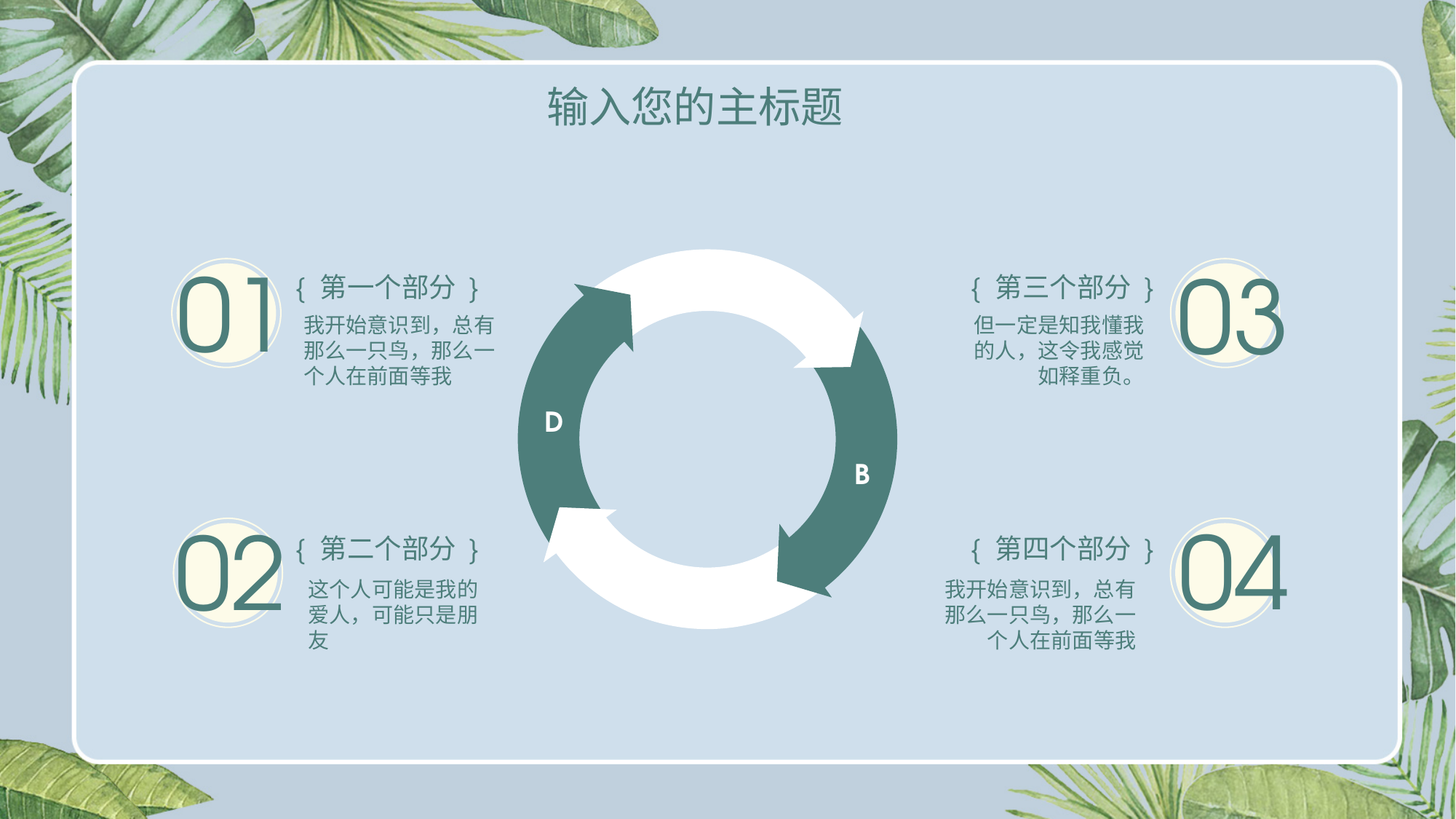

输入您的主标题
01

{ 第一个部分 }
我开始意识到，总有那么一只鸟，那么一个人在前面等我
03

{ 第三个部分 }
但一定是知我懂我的人，这令我感觉如释重负。

A

D
B

04

{ 第四个部分 }
我开始意识到，总有那么一只鸟，那么一个人在前面等我
02

{ 第二个部分 }
这个人可能是我的爱人，可能只是朋友

C